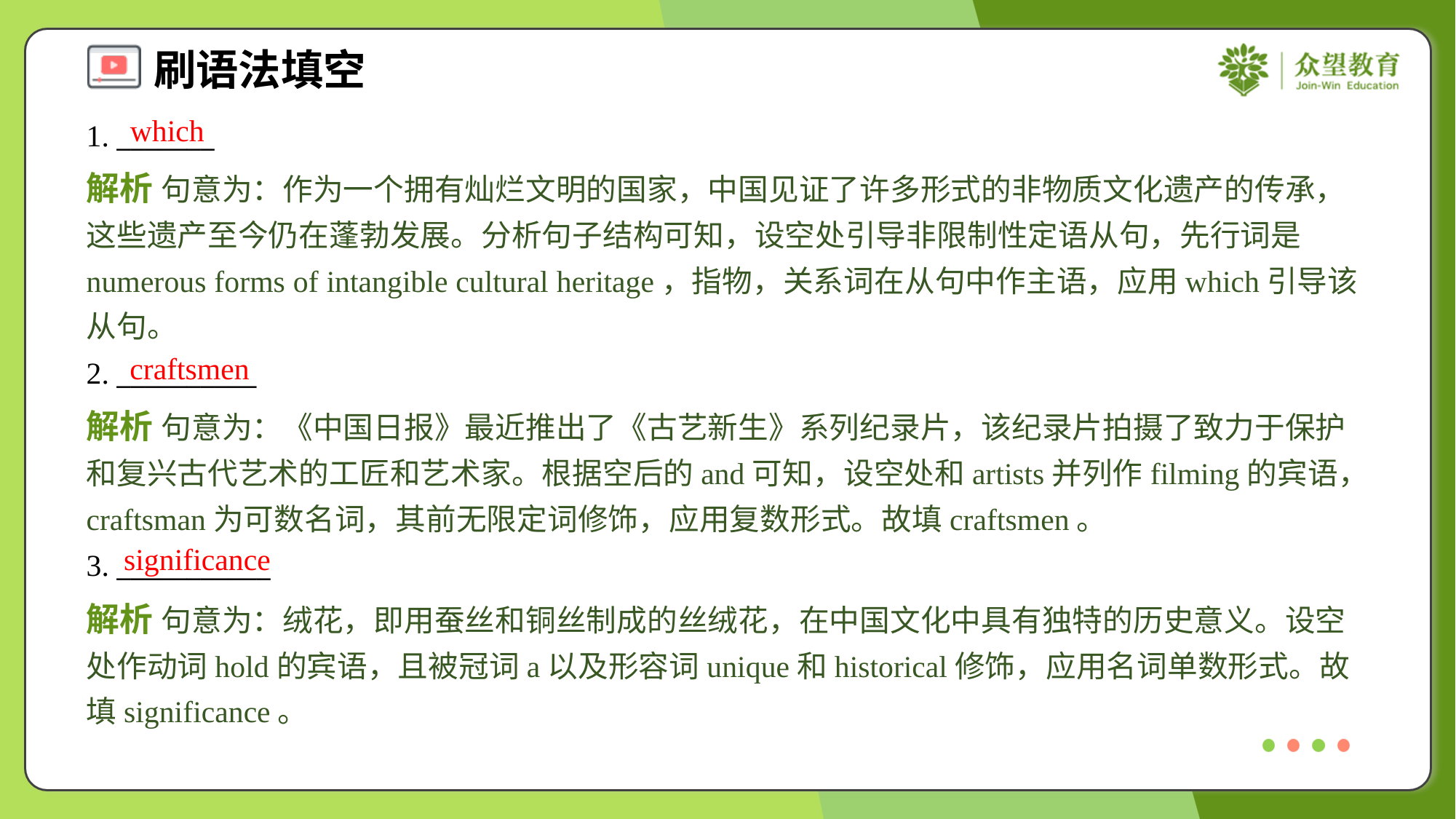

which
1. _______
解析 句意为：作为一个拥有灿烂文明的国家，中国见证了许多形式的非物质文化遗产的传承，这些遗产至今仍在蓬勃发展。分析句子结构可知，设空处引导非限制性定语从句，先行词是numerous forms of intangible cultural heritage，指物，关系词在从句中作主语，应用which引导该从句。
craftsmen
2. __________
解析 句意为：《中国日报》最近推出了《古艺新生》系列纪录片，该纪录片拍摄了致力于保护和复兴古代艺术的工匠和艺术家。根据空后的and可知，设空处和artists并列作filming的宾语，craftsman为可数名词，其前无限定词修饰，应用复数形式。故填craftsmen。
significance
3. ___________
解析 句意为：绒花，即用蚕丝和铜丝制成的丝绒花，在中国文化中具有独特的历史意义。设空处作动词hold的宾语，且被冠词a以及形容词unique和historical修饰，应用名词单数形式。故填significance。